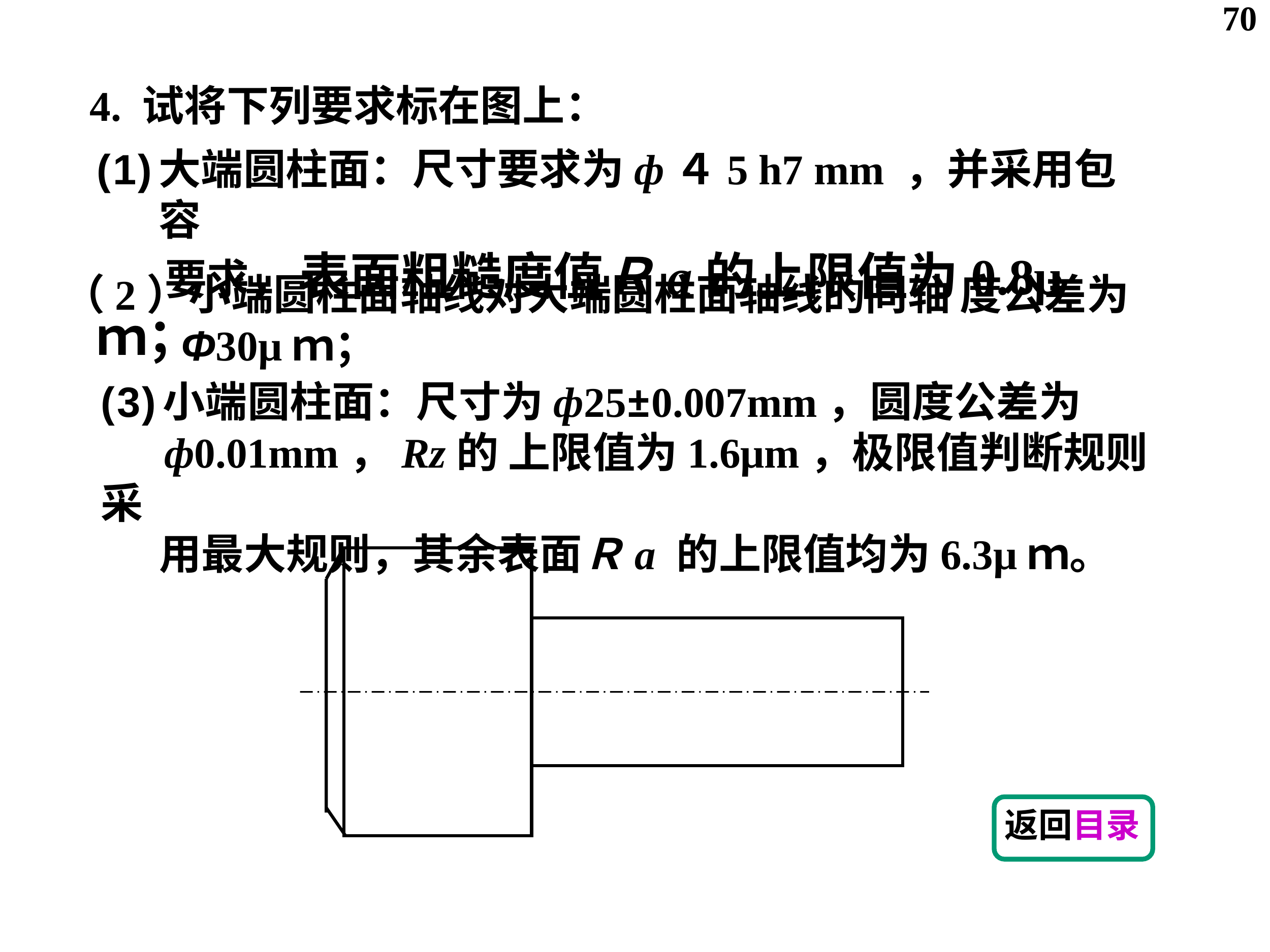

70
  4. 试将下列要求标在图上：
大端圆柱面：尺寸要求为ф４5 h7 mm ，并采用包容
      要求，表面粗糙度值Ｒa的上限值为0.8μｍ；
（2）小端圆柱面轴线对大端圆柱面轴线的同轴 度公差为
          Φ30μｍ；
小端圆柱面：尺寸为ф25±0.007mm，圆度公差为
      ф0.01mm，Rz的 上限值为1.6μm，极限值判断规则采
     用最大规则，其余表面Ｒa 的上限值均为6.3μｍ。

返回目录